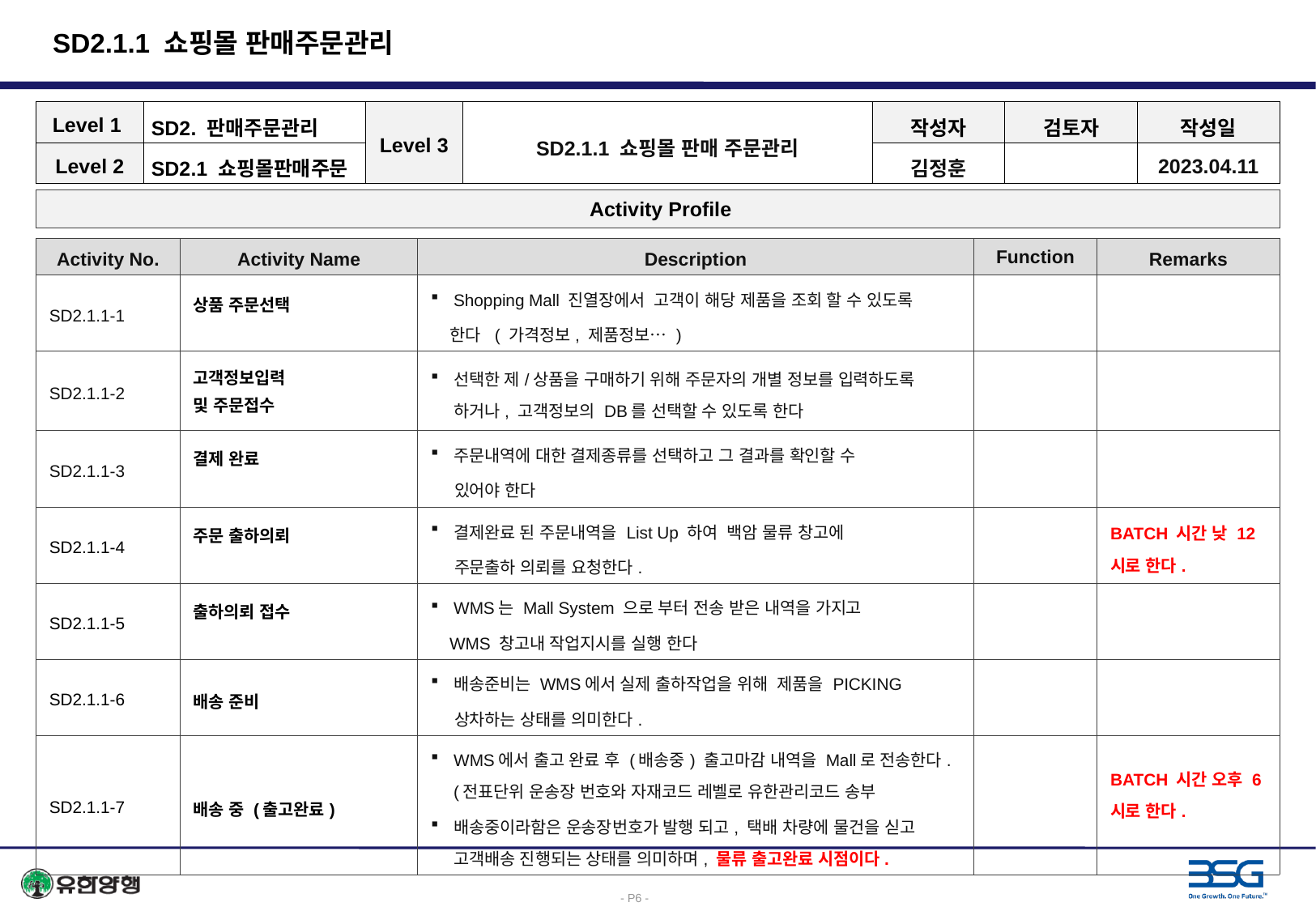

# SD2.1.1 쇼핑몰 판매주문관리
| Level 1 | SD2. 판매주문관리 | Level 3 | SD2.1.1 쇼핑몰 판매 주문관리 | 작성자 | 검토자 | 작성일 |
| --- | --- | --- | --- | --- | --- | --- |
| Level 2 | SD2.1 쇼핑몰판매주문 |  |  | 김정훈 |  | 2023.04.11 |
 Activity Profile
| Activity No. | Activity Name | Description | Function | Remarks |
| --- | --- | --- | --- | --- |
| SD2.1.1-1 | 상품 주문선택 | Shopping Mall 진열장에서 고객이 해당 제품을 조회 할 수 있도록 한다 ( 가격정보, 제품정보… ) |  |  |
| SD2.1.1-2 | 고객정보입력 및 주문접수 | 선택한 제/상품을 구매하기 위해 주문자의 개별 정보를 입력하도록 하거나, 고객정보의 DB를 선택할 수 있도록 한다 |  |  |
| SD2.1.1-3 | 결제 완료 | 주문내역에 대한 결제종류를 선택하고 그 결과를 확인할 수 있어야 한다 |  |  |
| SD2.1.1-4 | 주문 출하의뢰 | 결제완료 된 주문내역을 List Up 하여 백암 물류 창고에 주문출하 의뢰를 요청한다. |  | BATCH 시간 낮 12시로 한다. |
| SD2.1.1-5 | 출하의뢰 접수 | WMS는 Mall System 으로 부터 전송 받은 내역을 가지고 WMS 창고내 작업지시를 실행 한다 |  |  |
| SD2.1.1-6 | 배송 준비 | 배송준비는 WMS에서 실제 출하작업을 위해 제품을 PICKING 상차하는 상태를 의미한다. |  |  |
| SD2.1.1-7 | 배송 중 (출고완료) | WMS에서 출고 완료 후 (배송중) 출고마감 내역을 Mall로 전송한다. (전표단위 운송장 번호와 자재코드 레벨로 유한관리코드 송부 배송중이라함은 운송장번호가 발행 되고, 택배 차량에 물건을 싣고 고객배송 진행되는 상태를 의미하며, 물류 출고완료 시점이다. |  | BATCH 시간 오후 6시로 한다. |